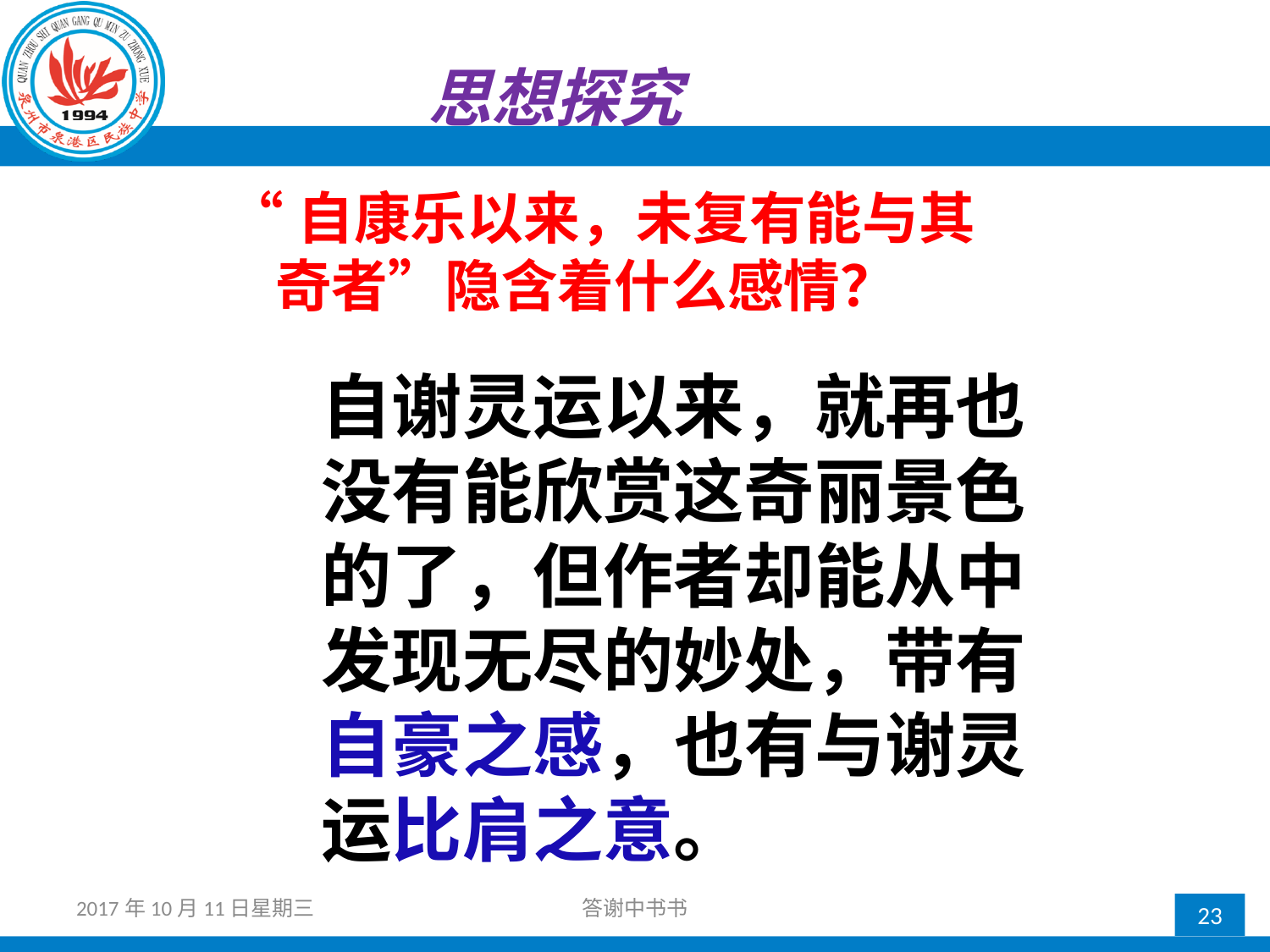

# 思想探究
“自康乐以来，未复有能与其奇者”隐含着什么感情？
自谢灵运以来，就再也没有能欣赏这奇丽景色的了，但作者却能从中发现无尽的妙处，带有自豪之感，也有与谢灵运比肩之意。
2017年10月11日星期三
答谢中书书